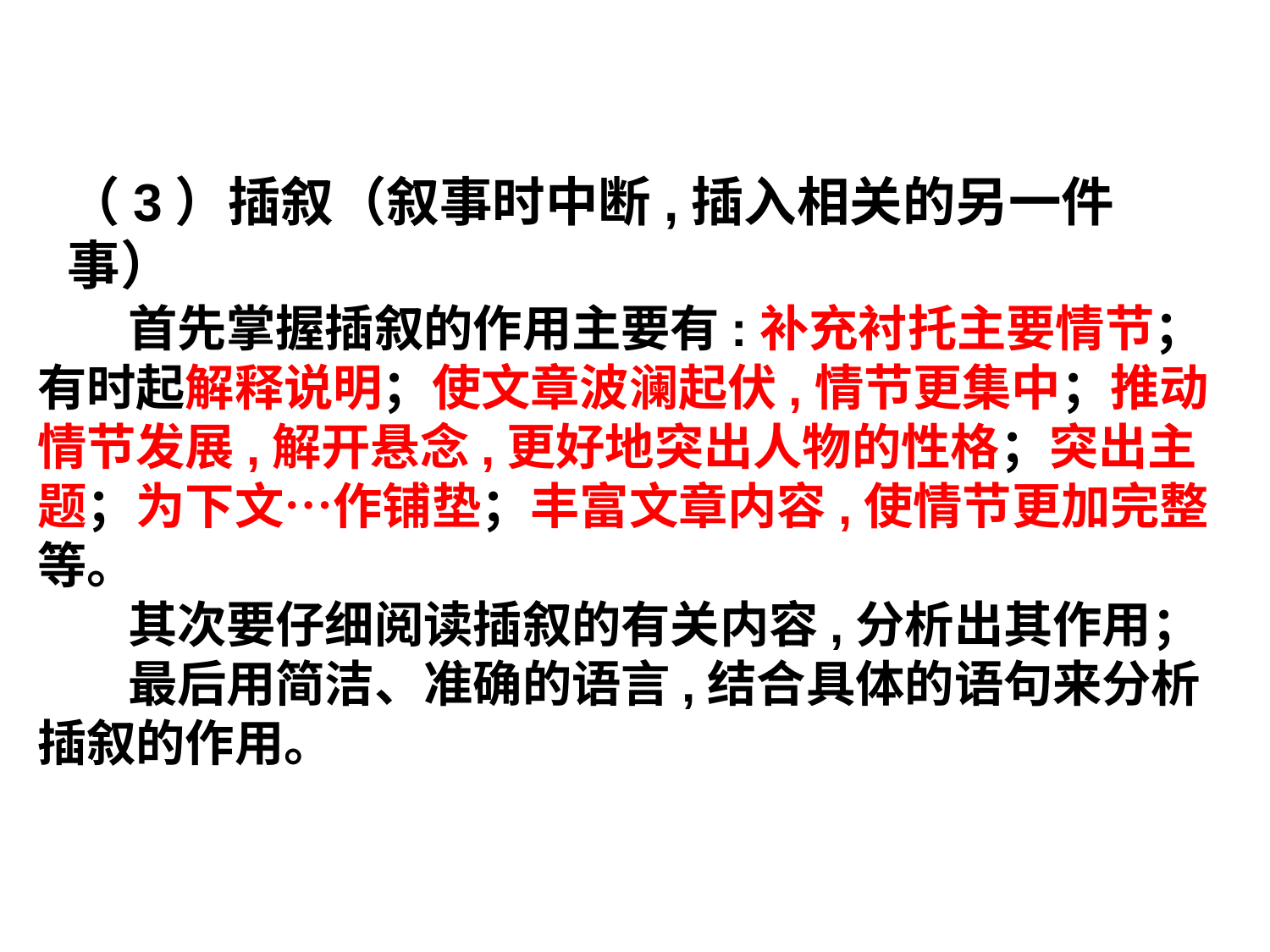

# （3）插叙（叙事时中断,插入相关的另一件事）
       首先掌握插叙的作用主要有:补充衬托主要情节；有时起解释说明；使文章波澜起伏,情节更集中；推动情节发展,解开悬念,更好地突出人物的性格；突出主题；为下文…作铺垫；丰富文章内容,使情节更加完整等。
       其次要仔细阅读插叙的有关内容,分析出其作用；
       最后用简洁、准确的语言,结合具体的语句来分析插叙的作用。